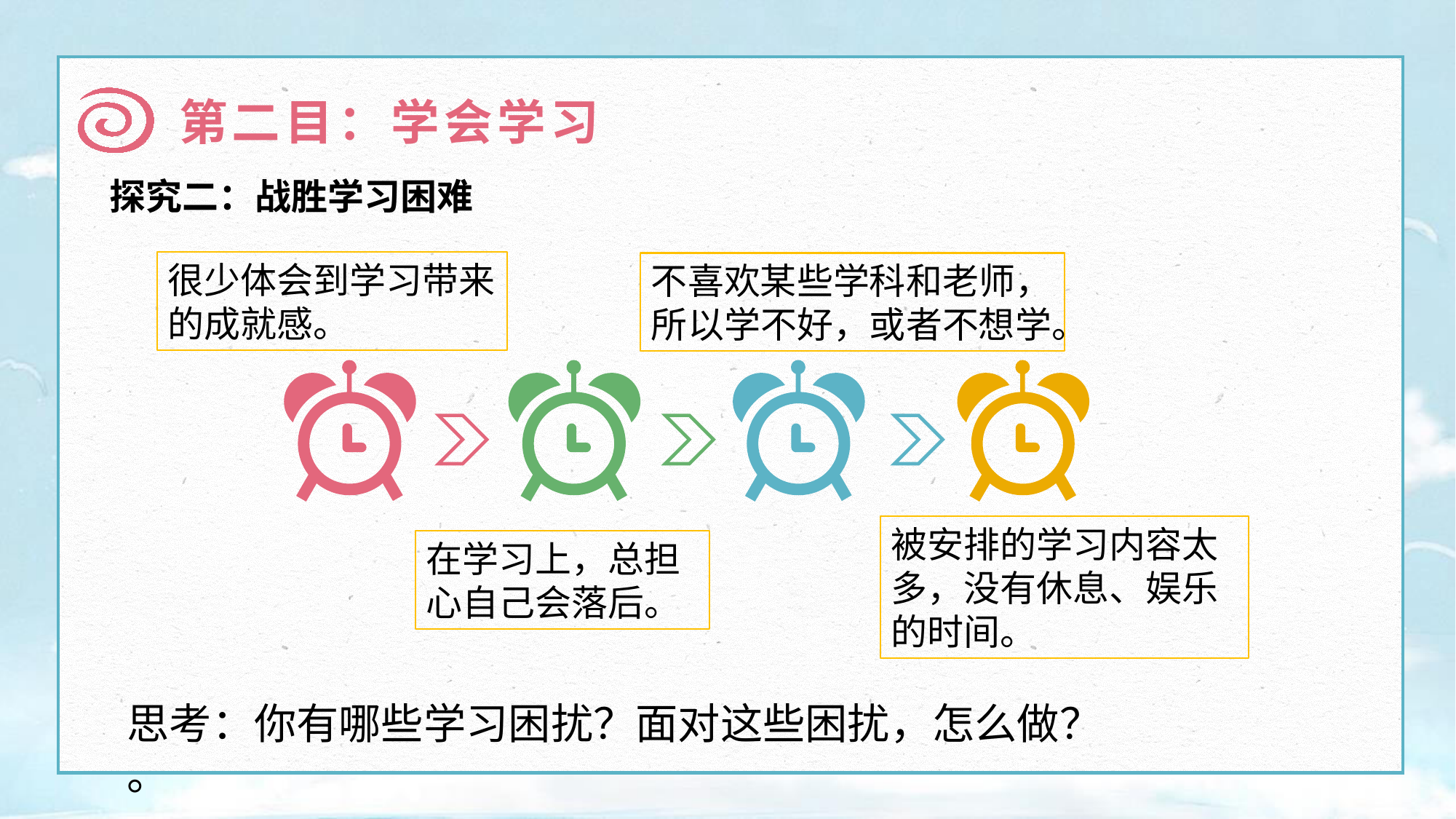

第二目：学会学习

探究二：战胜学习困难
很少体会到学习带来的成就感。
不喜欢某些学科和老师，所以学不好，或者不想学。

被安排的学习内容太多，没有休息、娱乐的时间。
在学习上，总担心自己会落后。
思考：你有哪些学习困扰？面对这些困扰，怎么做？
。